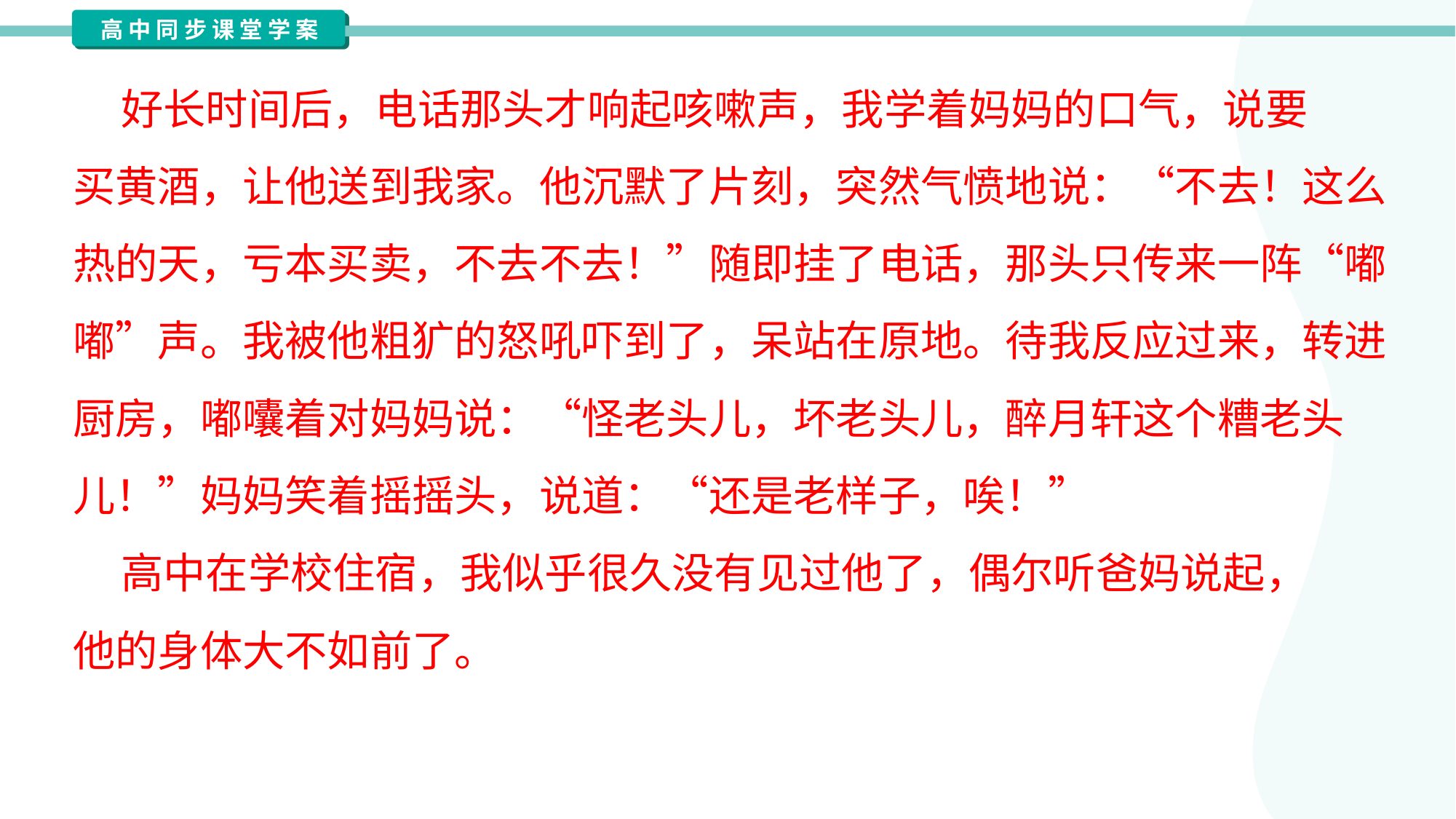

好长时间后，电话那头才响起咳嗽声，我学着妈妈的口气，说要
买黄酒，让他送到我家。他沉默了片刻，突然气愤地说：“不去！这么
热的天，亏本买卖，不去不去！”随即挂了电话，那头只传来一阵“嘟
嘟”声。我被他粗犷的怒吼吓到了，呆站在原地。待我反应过来，转进
厨房，嘟囔着对妈妈说：“怪老头儿，坏老头儿，醉月轩这个糟老头
儿！”妈妈笑着摇摇头，说道：“还是老样子，唉！”
    高中在学校住宿，我似乎很久没有见过他了，偶尔听爸妈说起，
他的身体大不如前了。